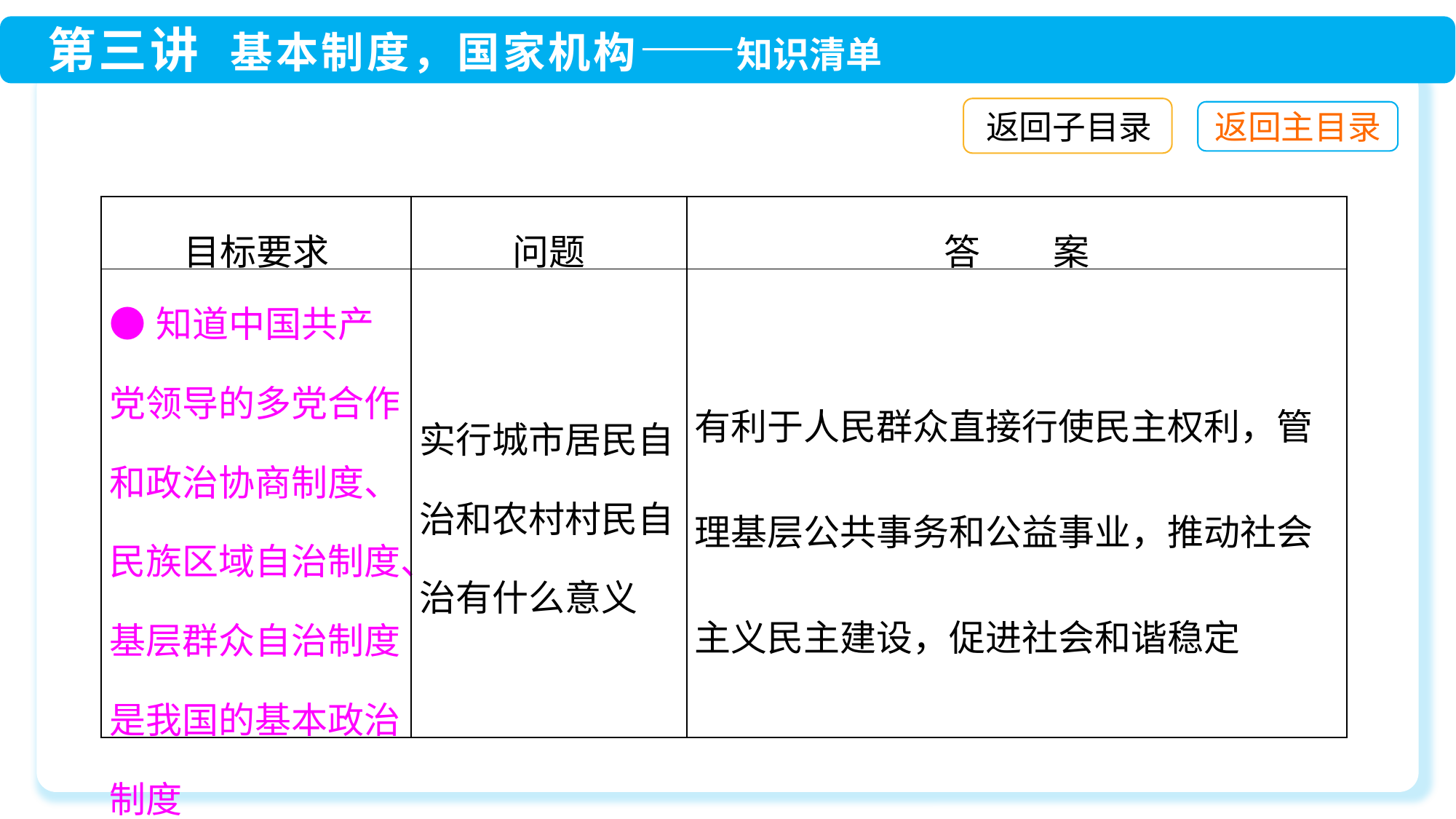

返回子目录
| 目标要求 | 问题 | 答　　案 |
| --- | --- | --- |
| ●知道中国共产党领导的多党合作和政治协商制度、民族区域自治制度、基层群众自治制度是我国的基本政治制度 | 实行城市居民自治和农村村民自治有什么意义 | 有利于人民群众直接行使民主权利，管理基层公共事务和公益事业，推动社会主义民主建设，促进社会和谐稳定 |